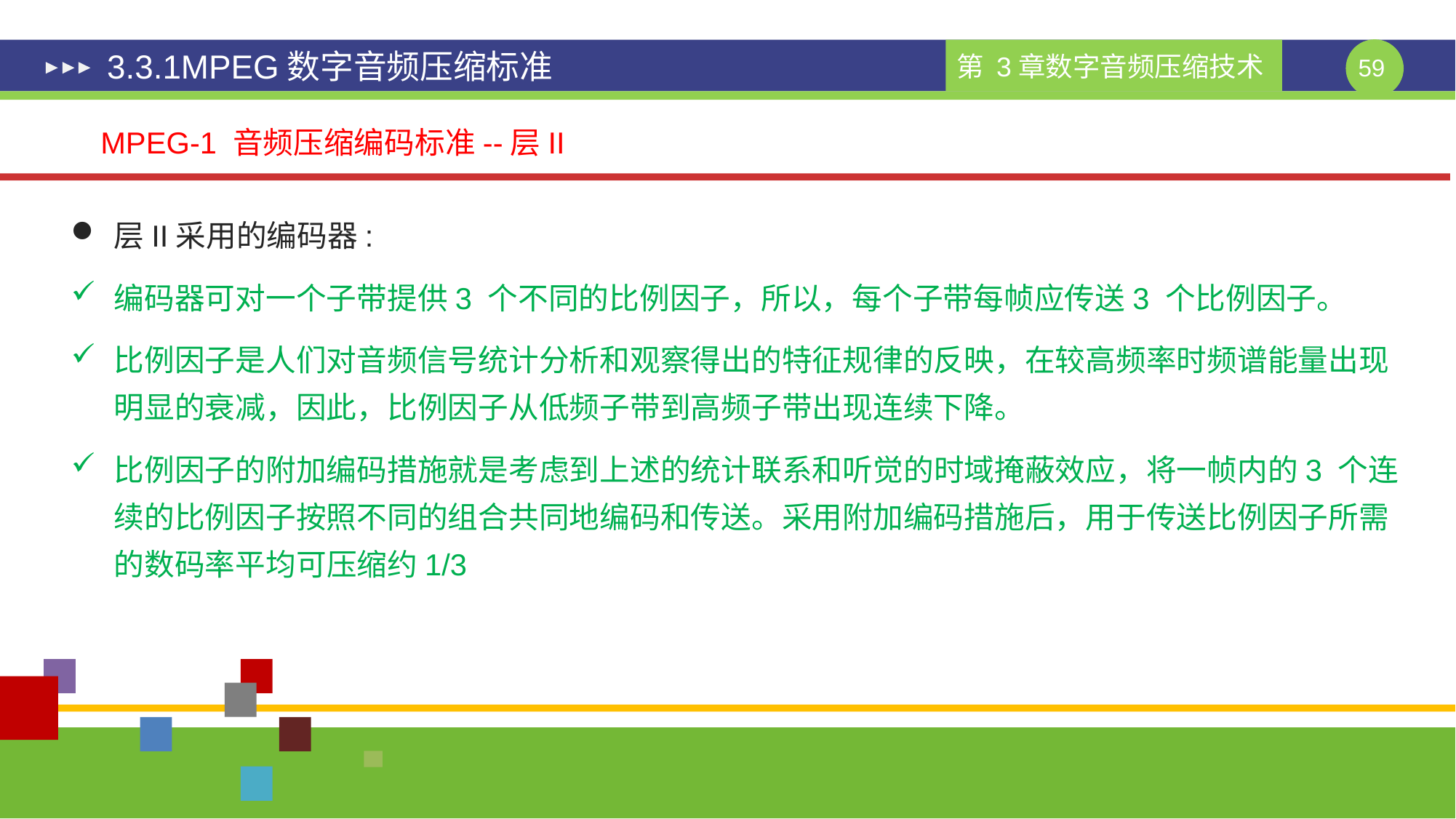

# 3.3.1MPEG数字音频压缩标准
MPEG-1 音频压缩编码标准--层II

层II采用的编码器:
编码器可对一个子带提供3 个不同的比例因子，所以，每个子带每帧应传送3 个比例因子。
比例因子是人们对音频信号统计分析和观察得出的特征规律的反映，在较高频率时频谱能量出现明显的衰减，因此，比例因子从低频子带到高频子带出现连续下降。
比例因子的附加编码措施就是考虑到上述的统计联系和听觉的时域掩蔽效应，将一帧内的3 个连续的比例因子按照不同的组合共同地编码和传送。采用附加编码措施后，用于传送比例因子所需的数码率平均可压缩约1/3